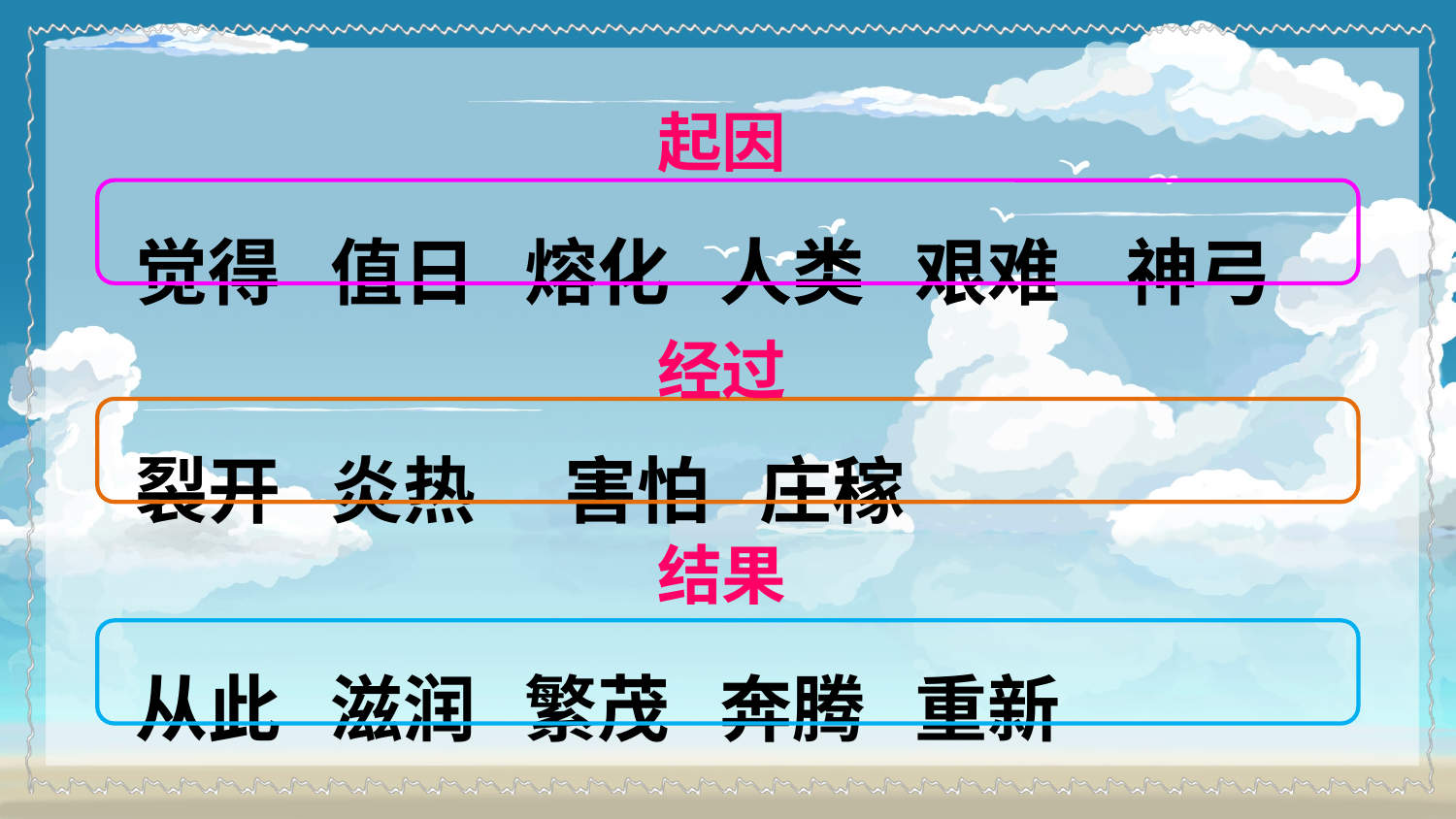

起因
觉得   值日   熔化   人类   艰难    神弓   裂开   炎热　 害怕   庄稼
从此   滋润   繁茂   奔腾   重新

经过

结果